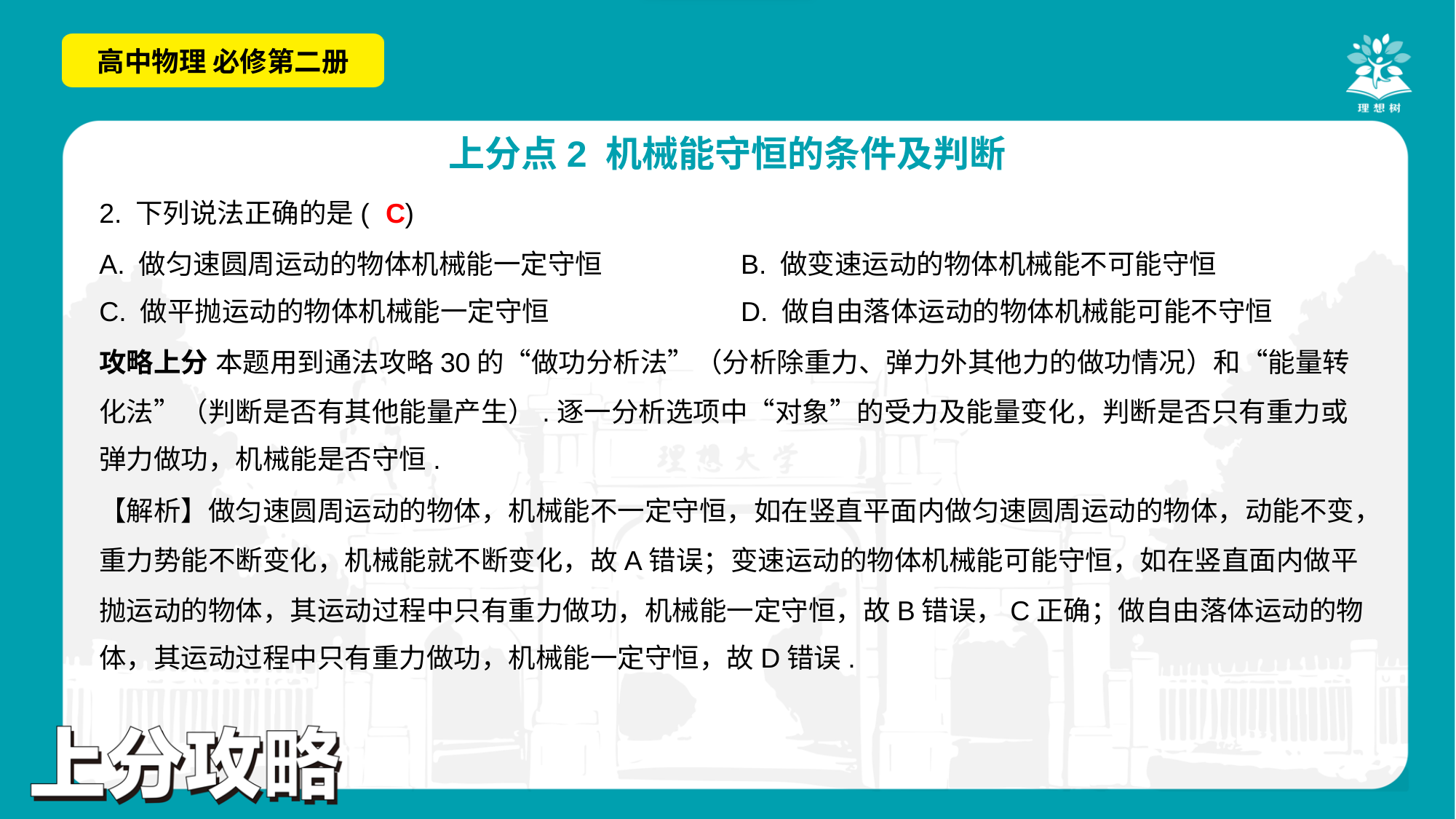

C
2. 下列说法正确的是(     )
A. 做匀速圆周运动的物体机械能一定守恒	B. 做变速运动的物体机械能不可能守恒
C. 做平抛运动的物体机械能一定守恒	D. 做自由落体运动的物体机械能可能不守恒
攻略上分 本题用到通法攻略30的“做功分析法”（分析除重力、弹力外其他力的做功情况）和“能量转
化法”（判断是否有其他能量产生）.逐一分析选项中“对象”的受力及能量变化，判断是否只有重力或
弹力做功，机械能是否守恒.
【解析】做匀速圆周运动的物体，机械能不一定守恒，如在竖直平面内做匀速圆周运动的物体，动能不变，
重力势能不断变化，机械能就不断变化，故A错误；变速运动的物体机械能可能守恒，如在竖直面内做平
抛运动的物体，其运动过程中只有重力做功，机械能一定守恒，故B错误，C正确；做自由落体运动的物
体，其运动过程中只有重力做功，机械能一定守恒，故D错误.